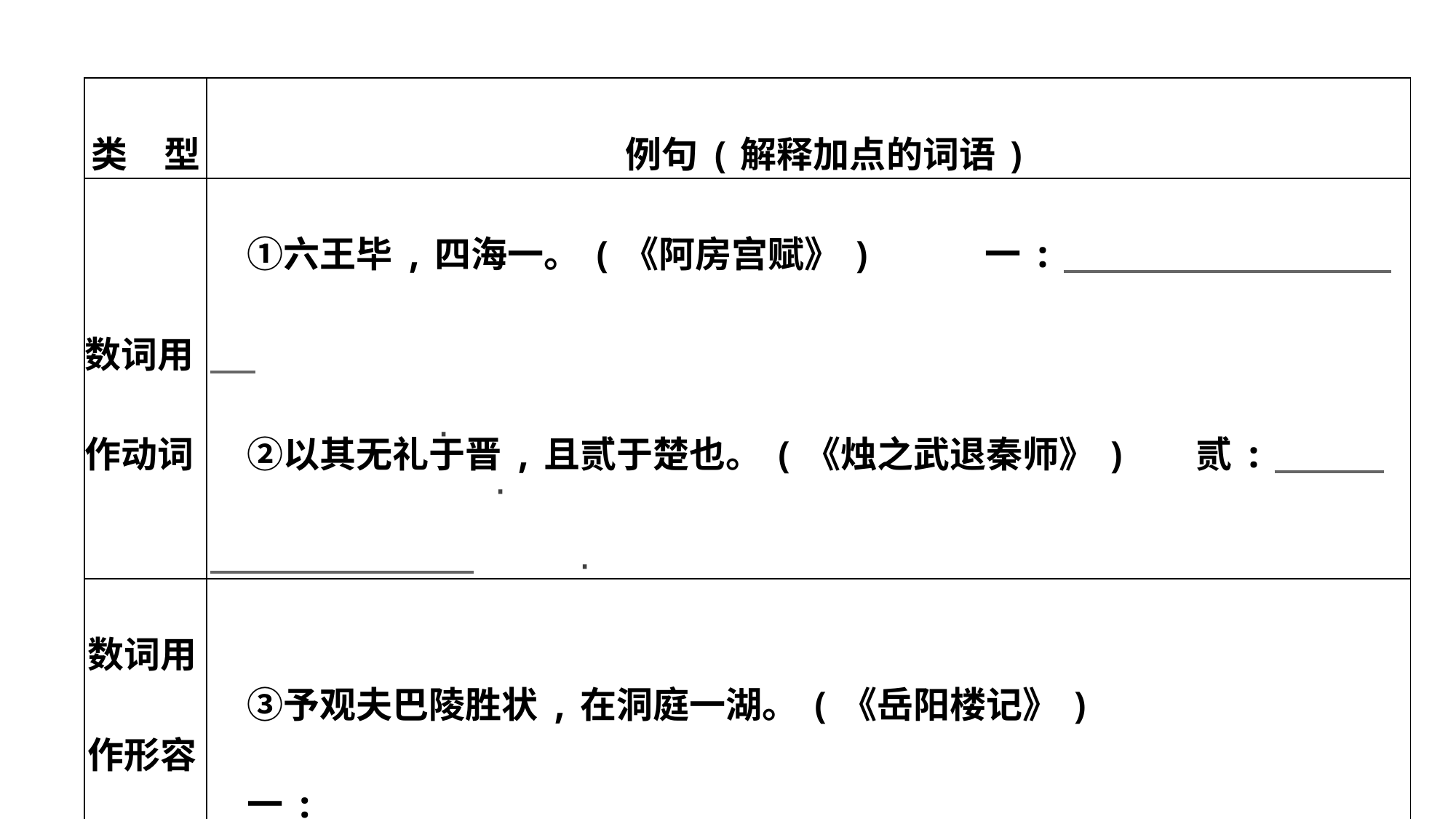

| 类　型 | 例句(解释加点的词语) |
| --- | --- |
| 数词用 作动词 | ①六王毕,四海一。(《阿房宫赋》) 　一:　　　　　　　　　　  　②以其无礼于晋,且贰于楚也。(《烛之武退秦师》) 　贰: |
| 数词用作形容词 | ③予观夫巴陵胜状,在洞庭一湖。(《岳阳楼记》) 　一: |
 ·
 ·
 ·